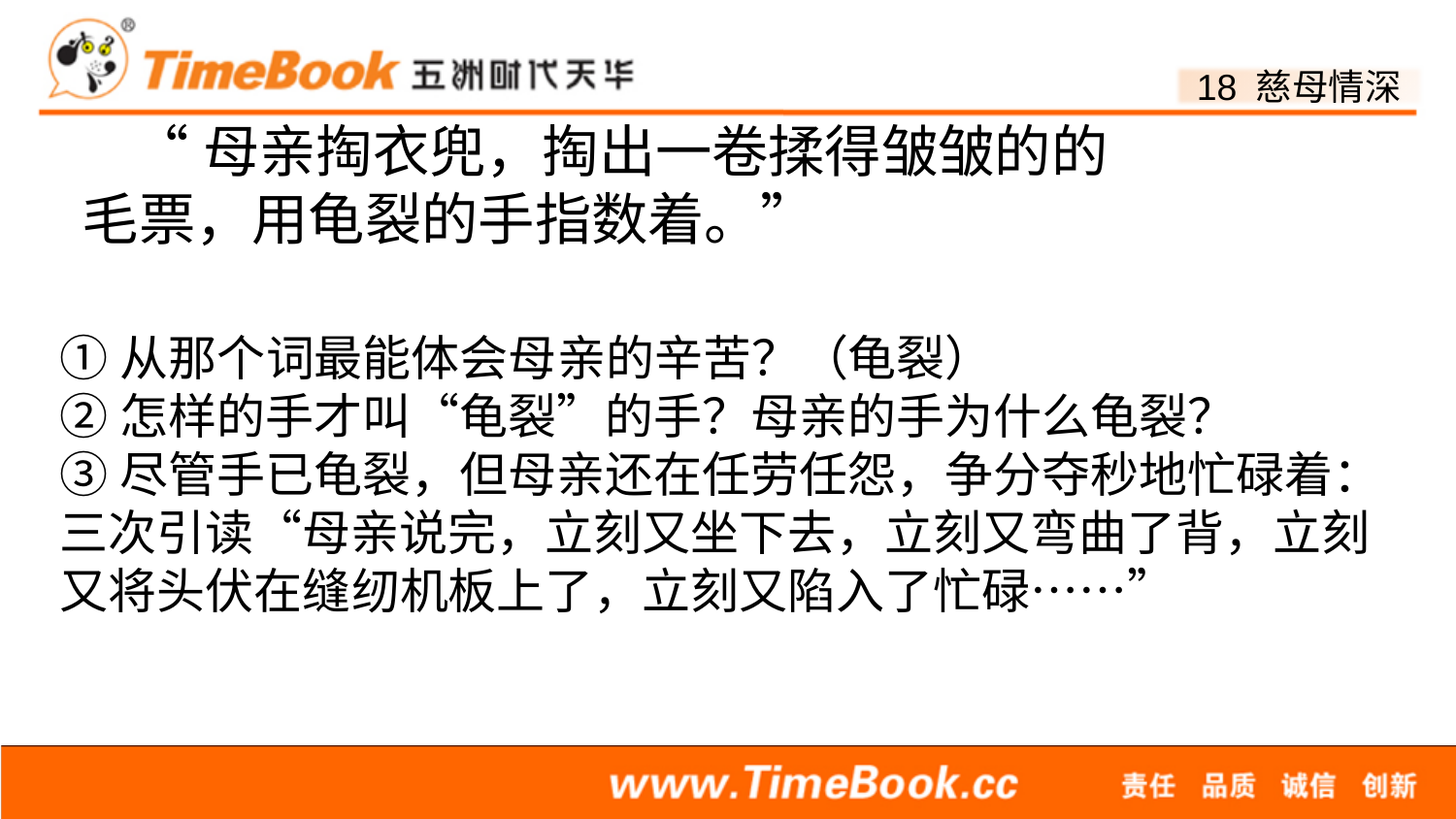

“母亲掏衣兜，掏出一卷揉得皱皱的的毛票，用龟裂的手指数着。”
①从那个词最能体会母亲的辛苦？（龟裂）
②怎样的手才叫“龟裂”的手？母亲的手为什么龟裂？
③尽管手已龟裂，但母亲还在任劳任怨，争分夺秒地忙碌着：
三次引读“母亲说完，立刻又坐下去，立刻又弯曲了背，立刻又将头伏在缝纫机板上了，立刻又陷入了忙碌……”